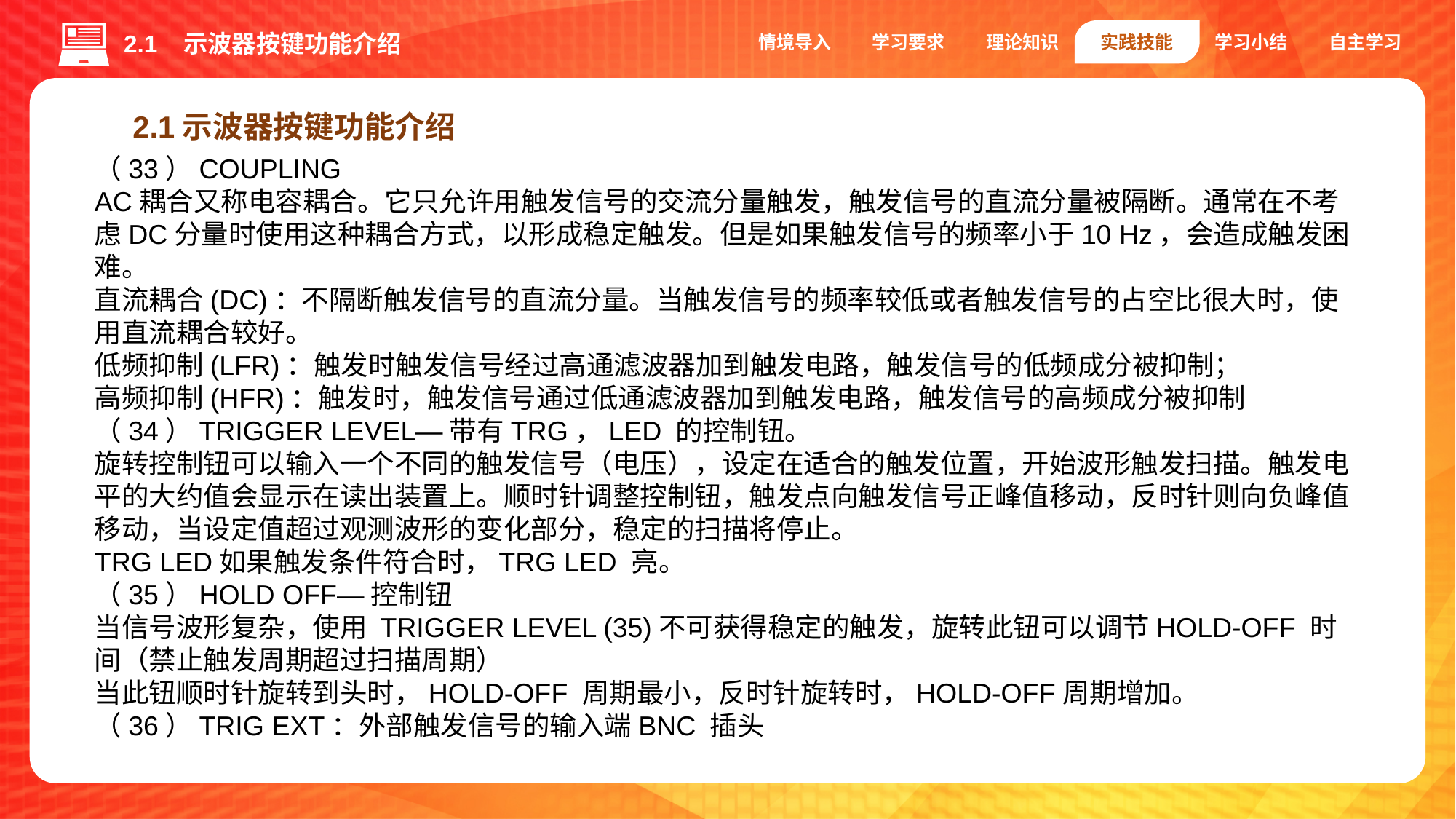

情境导入
学习要求
理论知识
实践技能
学习小结
自主学习

2.1   示波器按键功能介绍
2.1示波器按键功能介绍

（33）COUPLING
AC耦合又称电容耦合。它只允许用触发信号的交流分量触发，触发信号的直流分量被隔断。通常在不考虑DC分量时使用这种耦合方式，以形成稳定触发。但是如果触发信号的频率小于10 Hz，会造成触发困难。
直流耦合(DC)：不隔断触发信号的直流分量。当触发信号的频率较低或者触发信号的占空比很大时，使用直流耦合较好。
低频抑制(LFR)：触发时触发信号经过高通滤波器加到触发电路，触发信号的低频成分被抑制；
高频抑制(HFR)：触发时，触发信号通过低通滤波器加到触发电路，触发信号的高频成分被抑制
（34）TRIGGER LEVEL—带有TRG，LED 的控制钮。
旋转控制钮可以输入一个不同的触发信号（电压），设定在适合的触发位置，开始波形触发扫描。触发电平的大约值会显示在读出装置上。顺时针调整控制钮，触发点向触发信号正峰值移动，反时针则向负峰值移动，当设定值超过观测波形的变化部分，稳定的扫描将停止。
TRG LED如果触发条件符合时，TRG LED 亮。
（35）HOLD OFF—控制钮
当信号波形复杂，使用 TRIGGER LEVEL (35)不可获得稳定的触发，旋转此钮可以调节HOLD-OFF 时间（禁止触发周期超过扫描周期）
当此钮顺时针旋转到头时，HOLD-OFF 周期最小，反时针旋转时，HOLD-OFF周期增加。
（36）TRIG EXT：外部触发信号的输入端BNC 插头